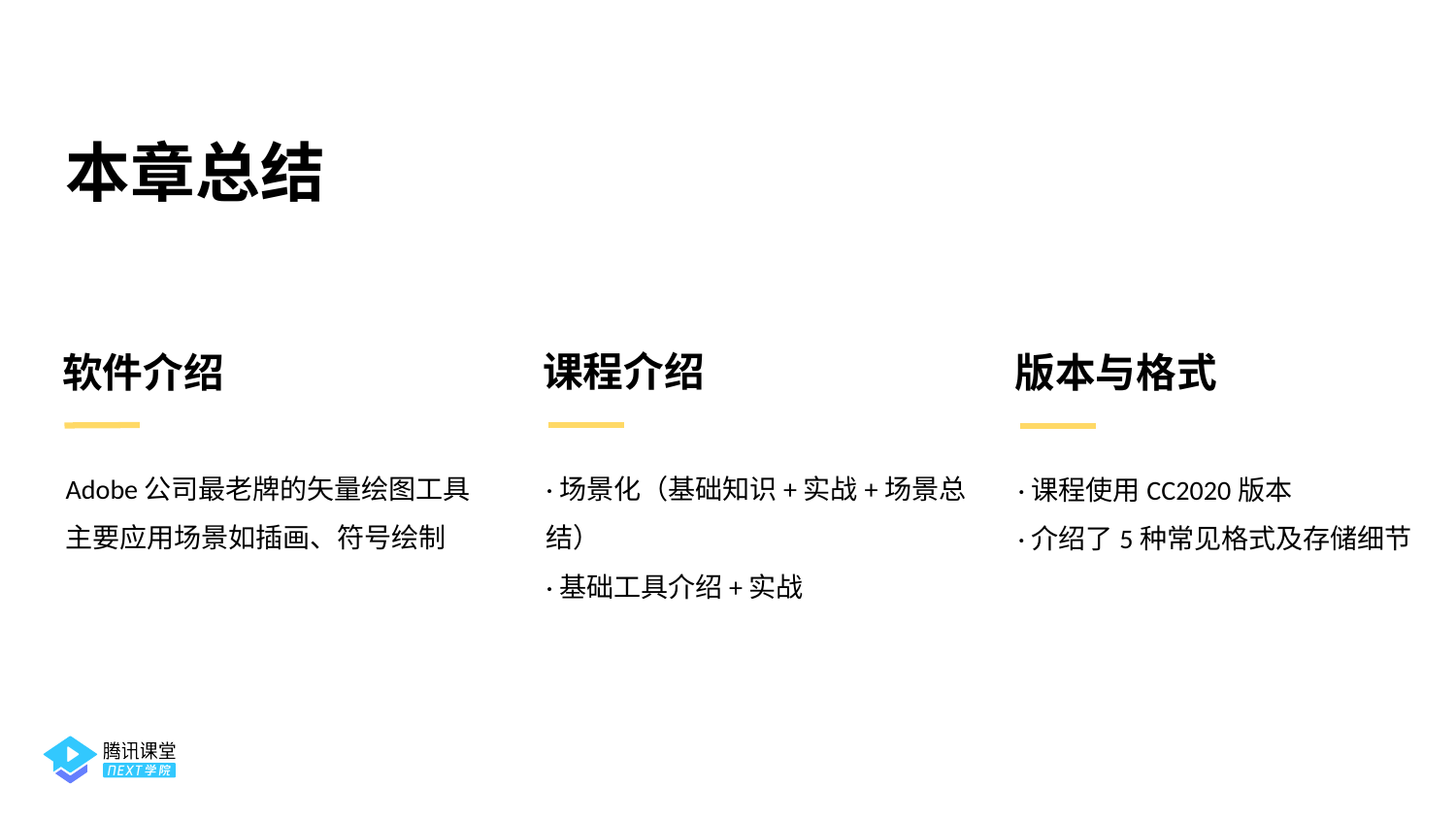

本章总结
课程介绍
软件介绍
版本与格式
Adobe公司最老牌的矢量绘图工具
主要应用场景如插画、符号绘制
·场景化（基础知识+实战+场景总结）
·基础工具介绍+实战
·课程使用CC2020版本
·介绍了5种常见格式及存储细节